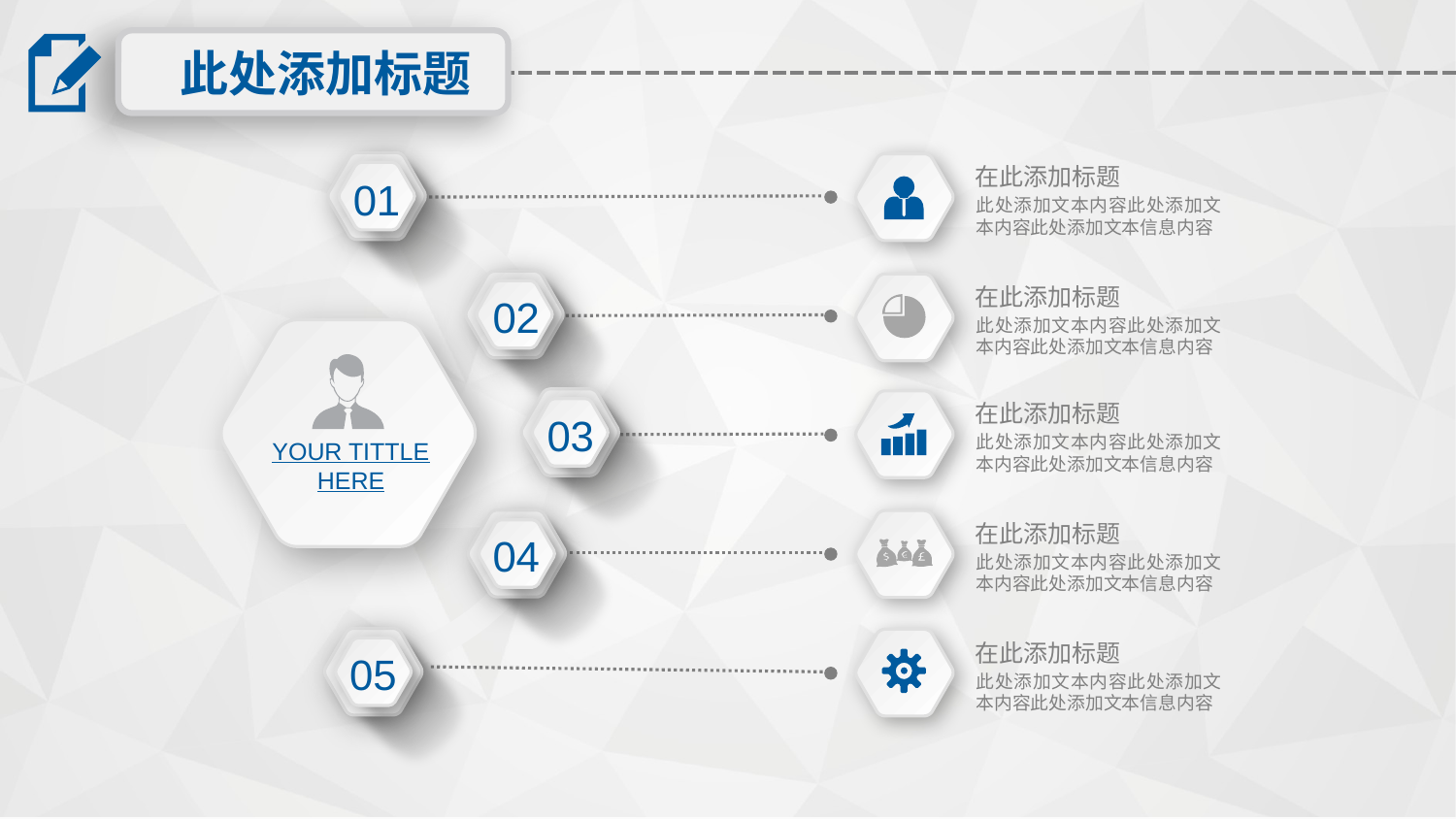

此处添加标题

01

02

03

YOUR TITTLE HERE

04

05

在此添加标题
此处添加文本内容此处添加文本内容此处添加文本信息内容

在此添加标题
此处添加文本内容此处添加文本内容此处添加文本信息内容

在此添加标题
此处添加文本内容此处添加文本内容此处添加文本信息内容

在此添加标题
此处添加文本内容此处添加文本内容此处添加文本信息内容

在此添加标题
此处添加文本内容此处添加文本内容此处添加文本信息内容